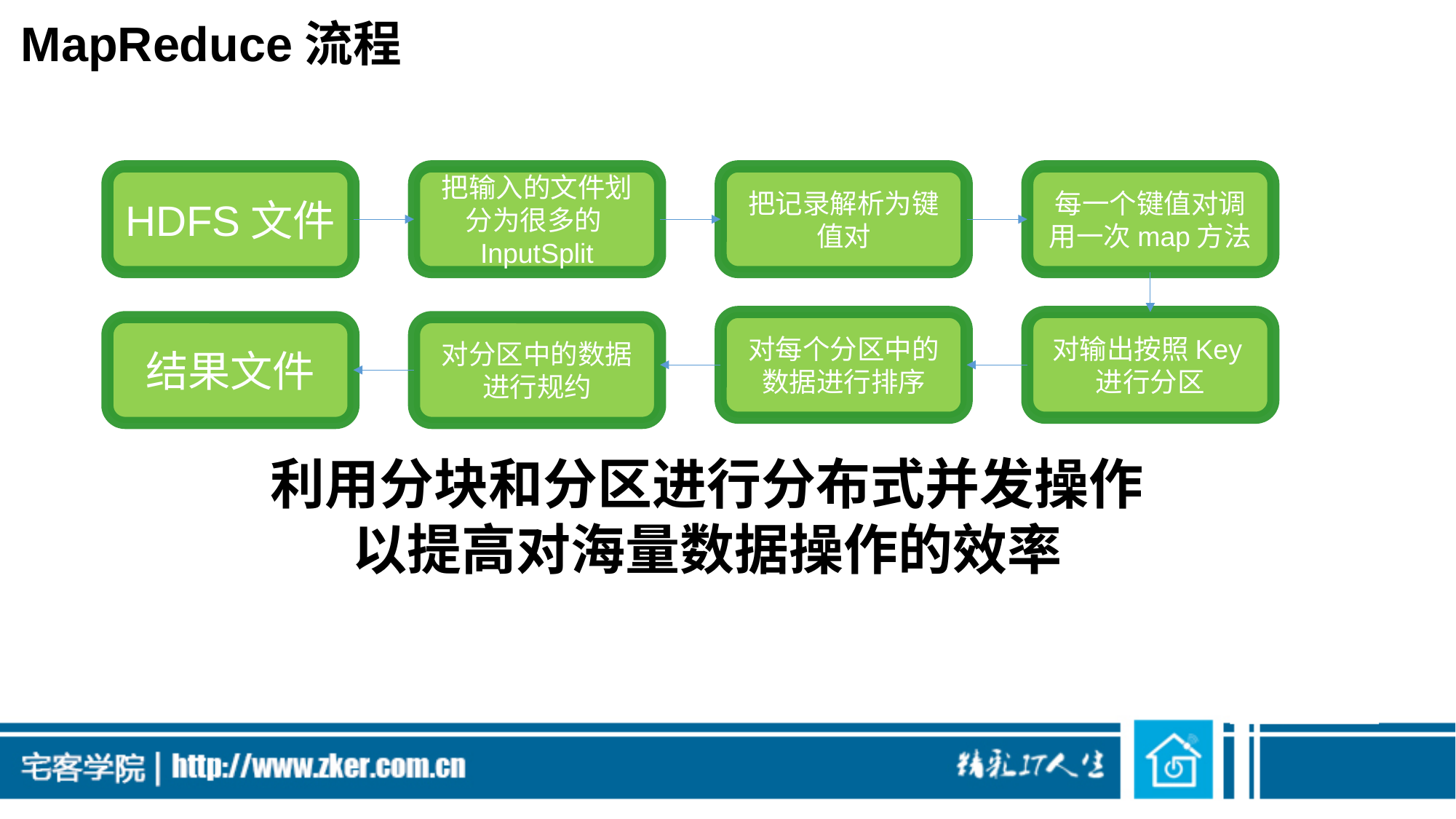

# MapReduce流程
HDFS文件
把输入的文件划分为很多的InputSplit
把记录解析为键值对
每一个键值对调用一次map方法
对每个分区中的数据进行排序
对输出按照Key进行分区
结果文件
对分区中的数据进行规约
利用分块和分区进行分布式并发操作以提高对海量数据操作的效率